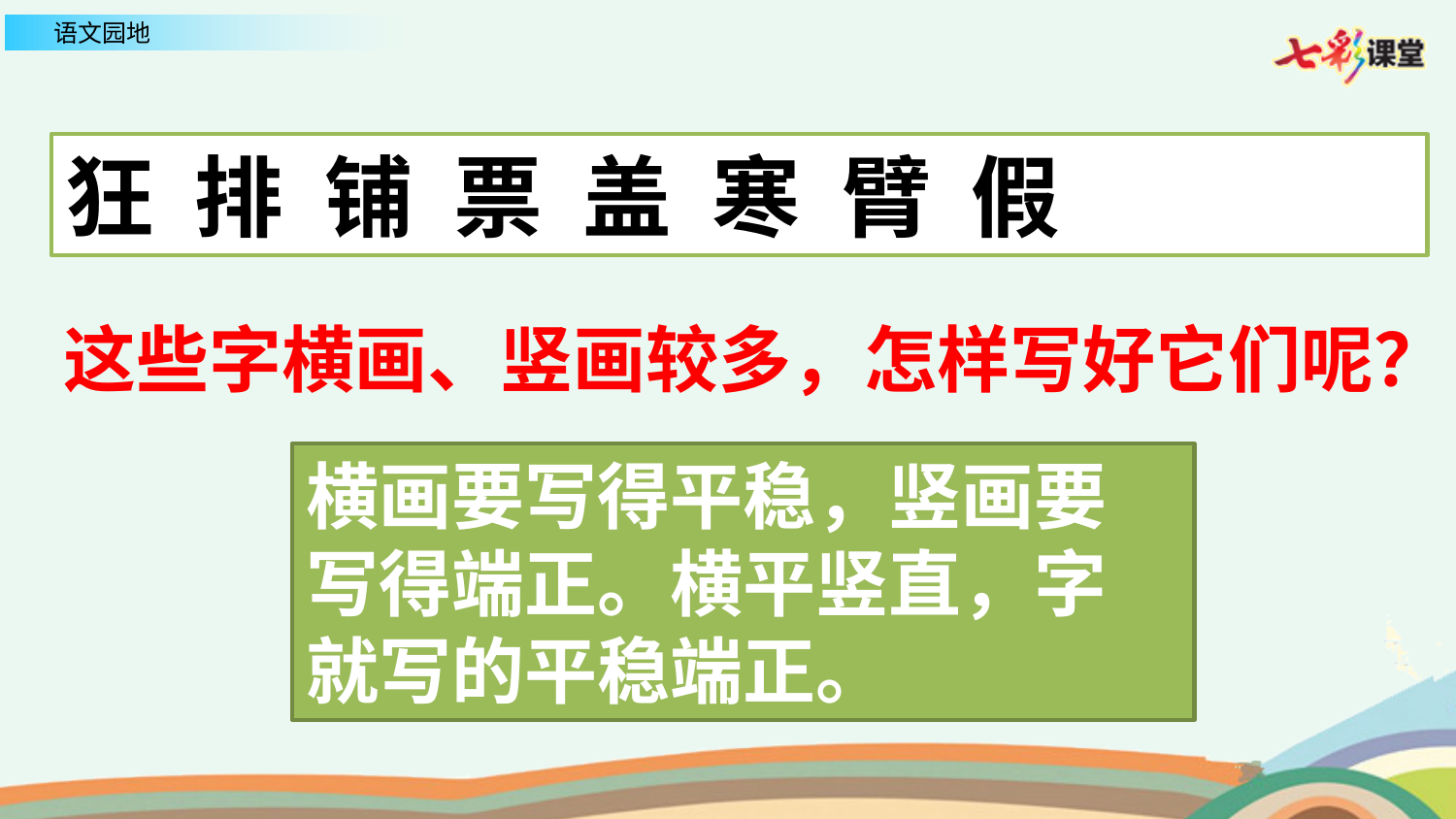

狂  排  铺  票  盖  寒  臂  假
这些字横画、竖画较多，怎样写好它们呢？
横画要写得平稳，竖画要写得端正。横平竖直，字就写的平稳端正。